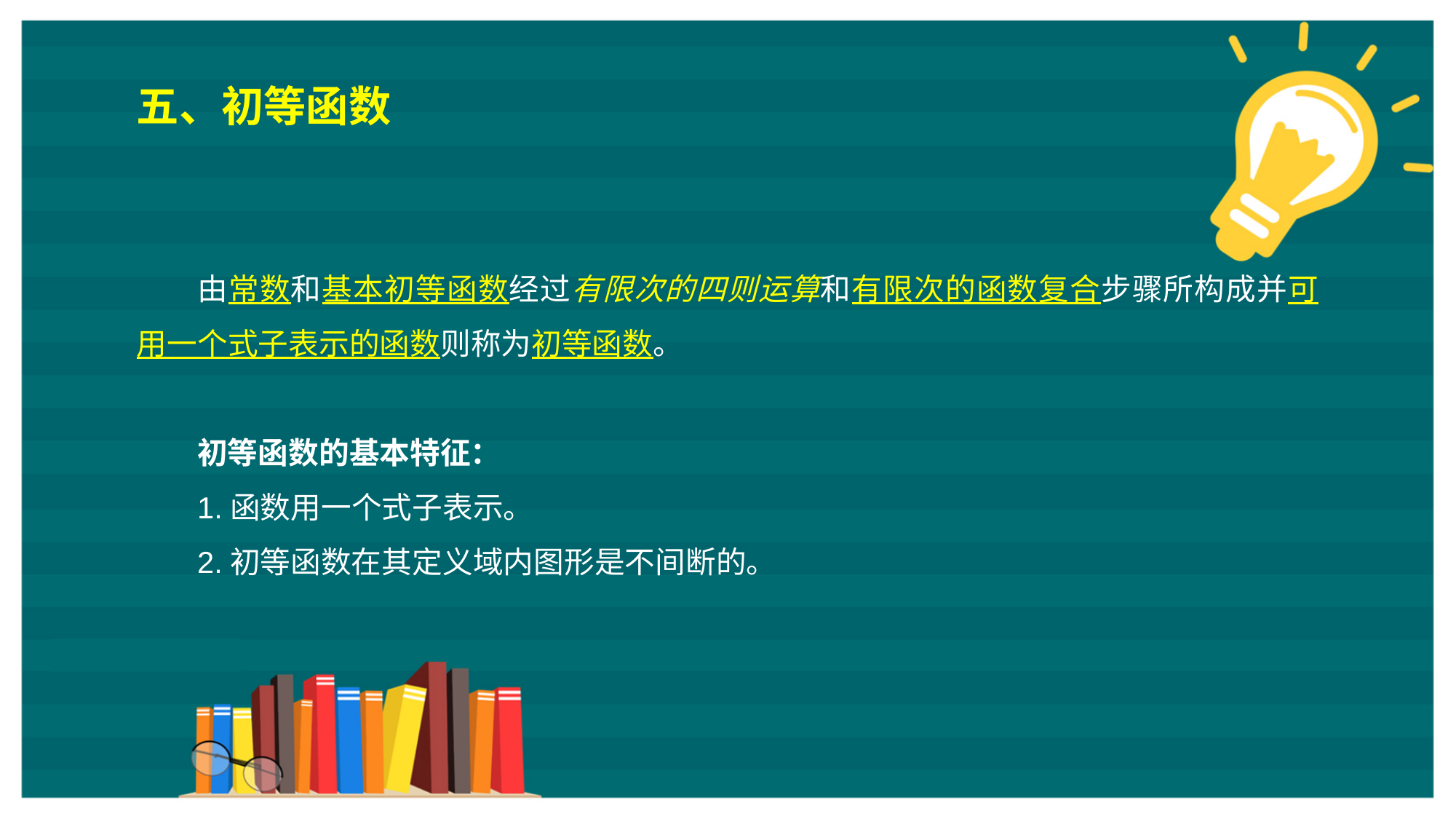

五、初等函数
由常数和基本初等函数经过有限次的四则运算和有限次的函数复合步骤所构成并可用一个式子表示的函数则称为初等函数。

初等函数的基本特征：
1.函数用一个式子表示。
2.初等函数在其定义域内图形是不间断的。